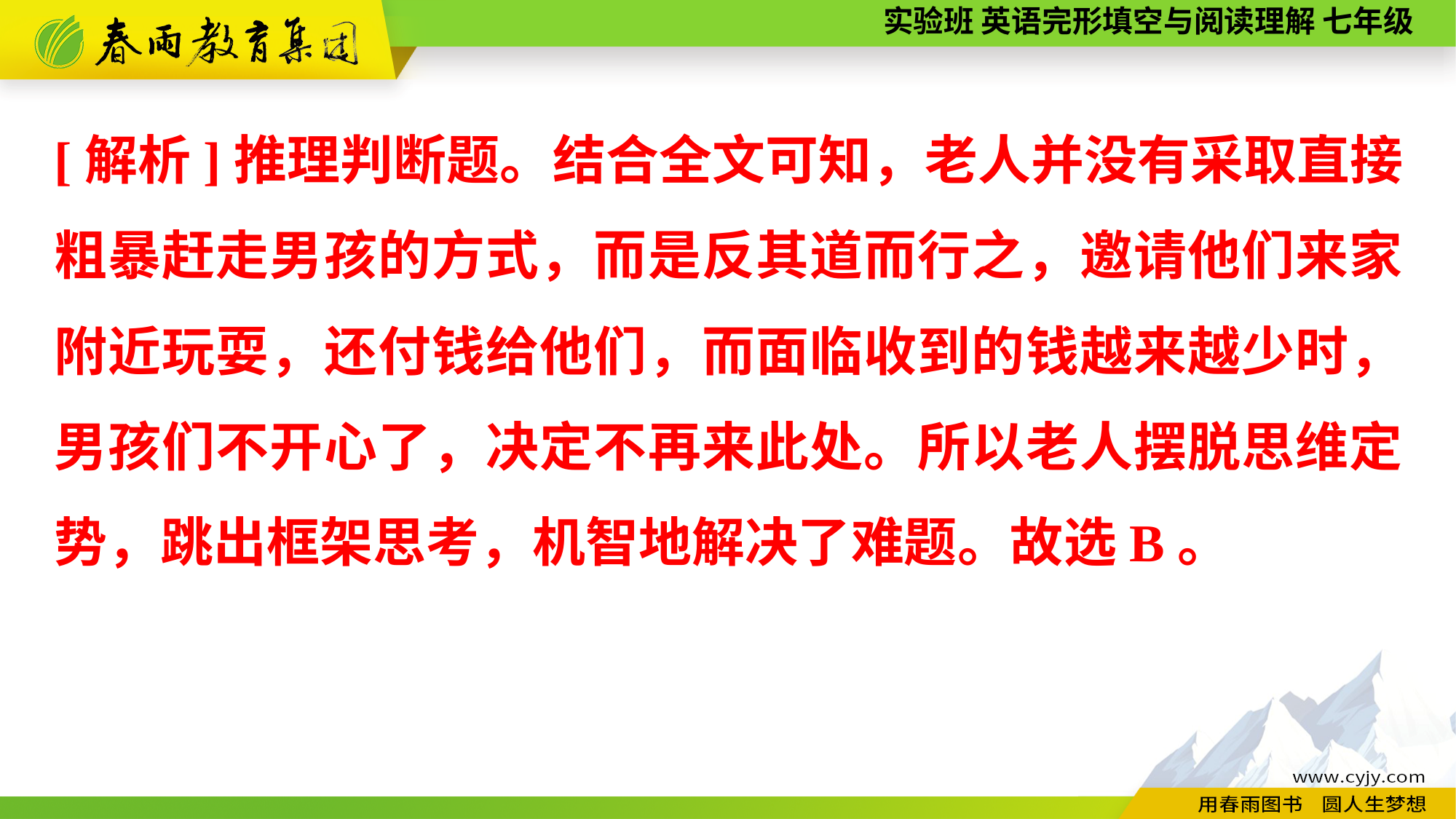

[解析]推理判断题。结合全文可知，老人并没有采取直接粗暴赶走男孩的方式，而是反其道而行之，邀请他们来家附近玩耍，还付钱给他们，而面临收到的钱越来越少时，男孩们不开心了，决定不再来此处。所以老人摆脱思维定势，跳出框架思考，机智地解决了难题。故选B。